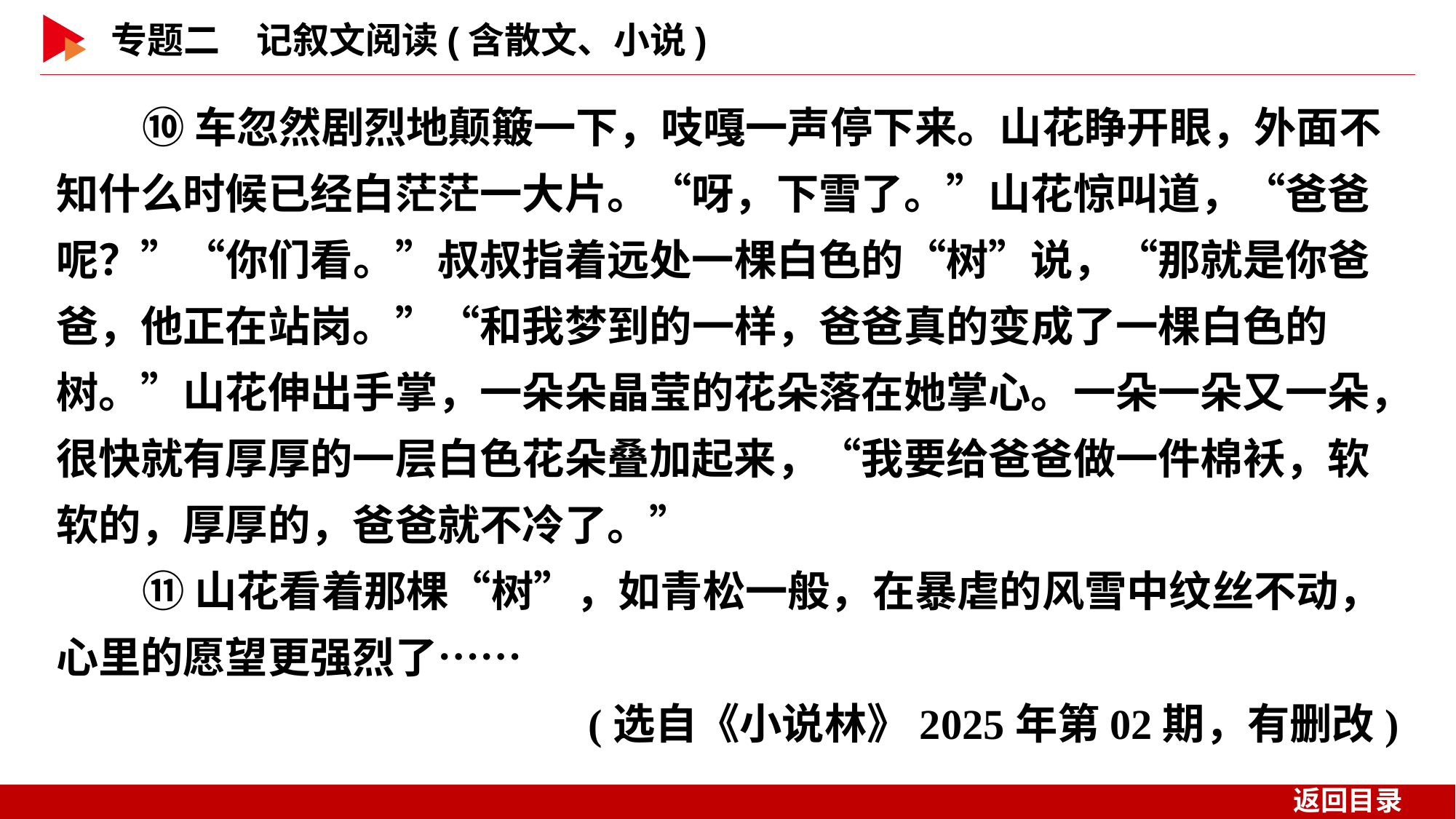

⑩车忽然剧烈地颠簸一下，吱嘎一声停下来。山花睁开眼，外面不知什么时候已经白茫茫一大片。“呀，下雪了。”山花惊叫道，“爸爸呢？”“你们看。”叔叔指着远处一棵白色的“树”说，“那就是你爸爸，他正在站岗。”“和我梦到的一样，爸爸真的变成了一棵白色的树。”山花伸出手掌，一朵朵晶莹的花朵落在她掌心。一朵一朵又一朵，很快就有厚厚的一层白色花朵叠加起来，“我要给爸爸做一件棉袄，软软的，厚厚的，爸爸就不冷了。”
⑪山花看着那棵“树”，如青松一般，在暴虐的风雪中纹丝不动，心里的愿望更强烈了……
(选自《小说林》2025年第02期，有删改)